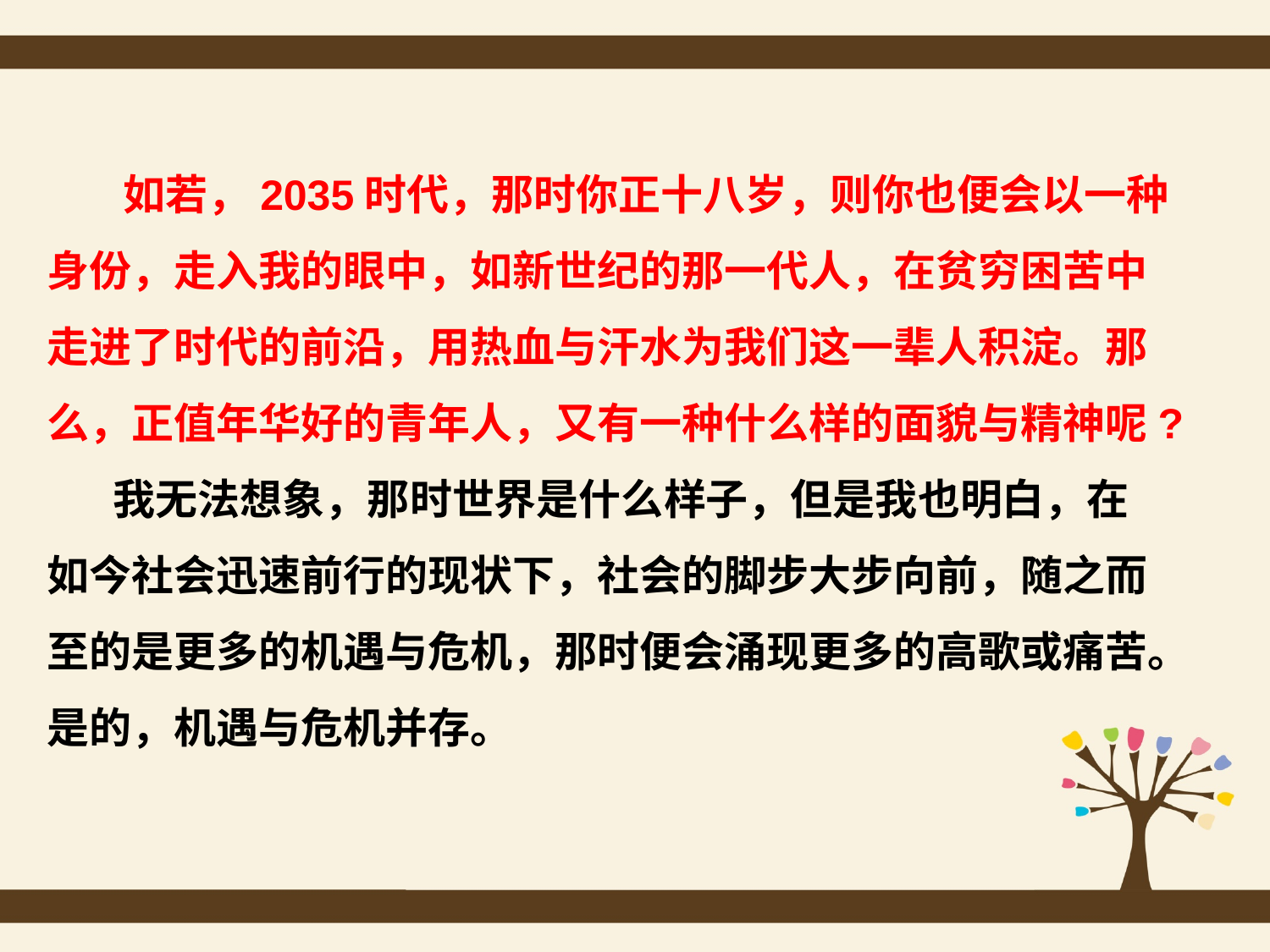

如若，2035时代，那时你正十八岁，则你也便会以一种身份，走入我的眼中，如新世纪的那一代人，在贫穷困苦中走进了时代的前沿，用热血与汗水为我们这一辈人积淀。那么，正值年华好的青年人，又有一种什么样的面貌与精神呢?
  我无法想象，那时世界是什么样子，但是我也明白，在如今社会迅速前行的现状下，社会的脚步大步向前，随之而至的是更多的机遇与危机，那时便会涌现更多的高歌或痛苦。是的，机遇与危机并存。